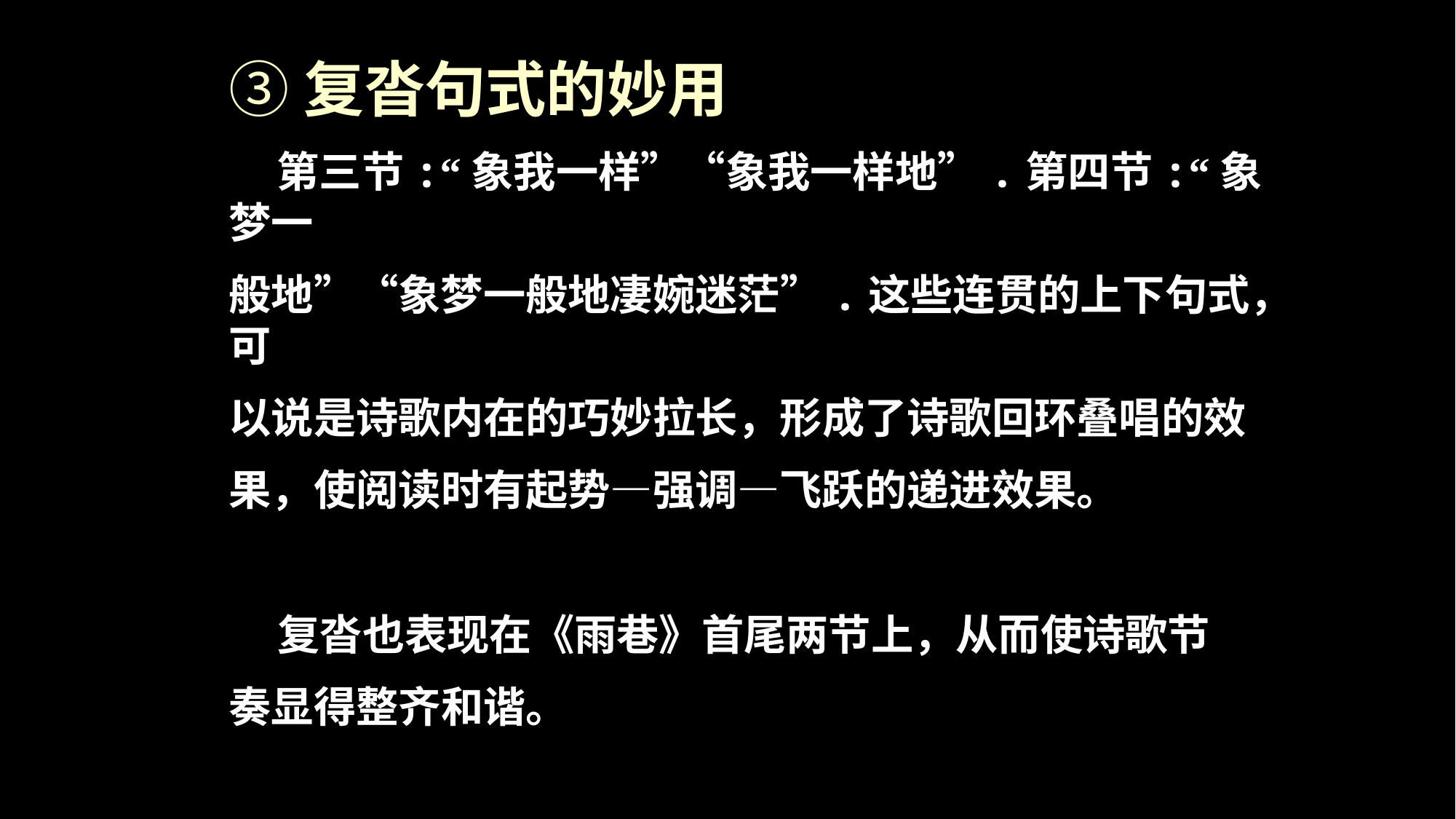

③复沓句式的妙用
    第三节:“象我一样”“象我一样地”.第四节:“象梦一
般地”“象梦一般地凄婉迷茫”.这些连贯的上下句式，可
以说是诗歌内在的巧妙拉长，形成了诗歌回环叠唱的效
果，使阅读时有起势—强调—飞跃的递进效果。

    复沓也表现在《雨巷》首尾两节上，从而使诗歌节
奏显得整齐和谐。